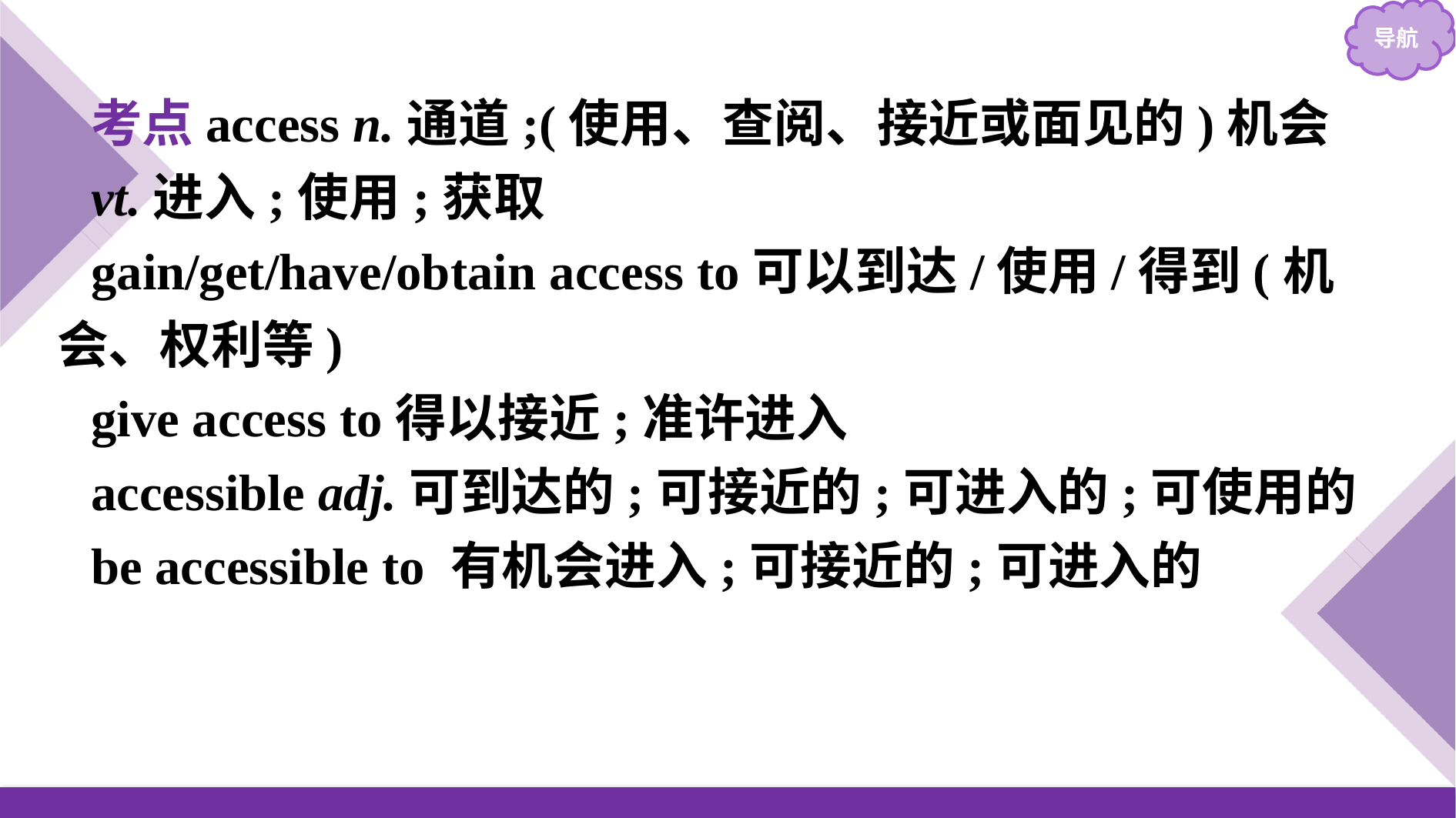

考点access n.通道;(使用、查阅、接近或面见的)机会
vt.进入;使用;获取
gain/get/have/obtain access to可以到达/使用/得到(机会、权利等)
give access to得以接近;准许进入
accessible adj.可到达的;可接近的;可进入的;可使用的
be accessible to 有机会进入;可接近的;可进入的